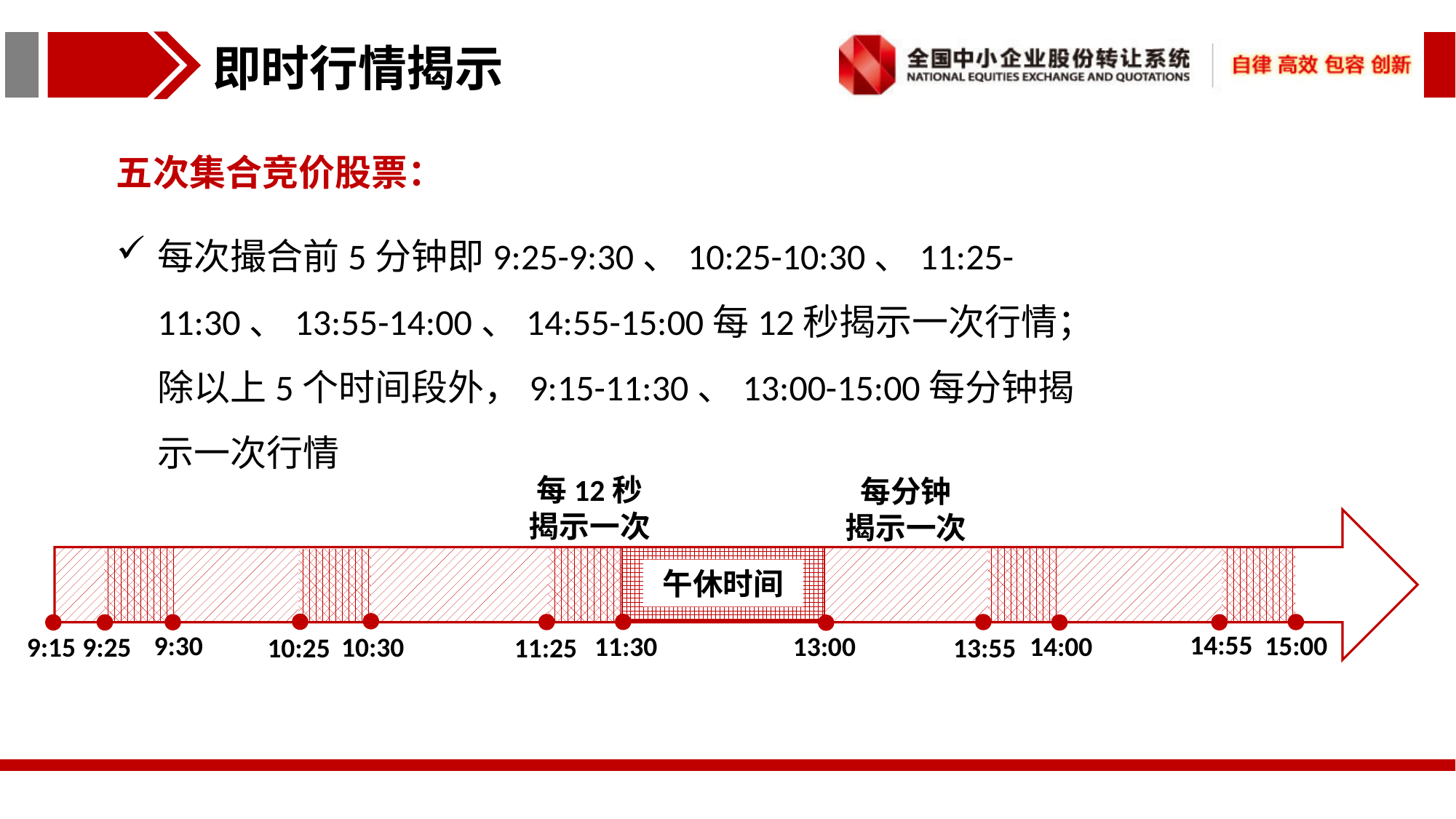

即时行情揭示
五次集合竞价股票：
每次撮合前5分钟即9:25-9:30、10:25-10:30、11:25-11:30、13:55-14:00、14:55-15:00每12秒揭示一次行情；除以上5个时间段外，9:15-11:30、13:00-15:00每分钟揭示一次行情
每12秒
揭示一次
每分钟
揭示一次

午休时间

14:55
15:00
9:30
13:00
11:30
14:00
10:30
9:15
9:25
11:25
13:55
10:25
36